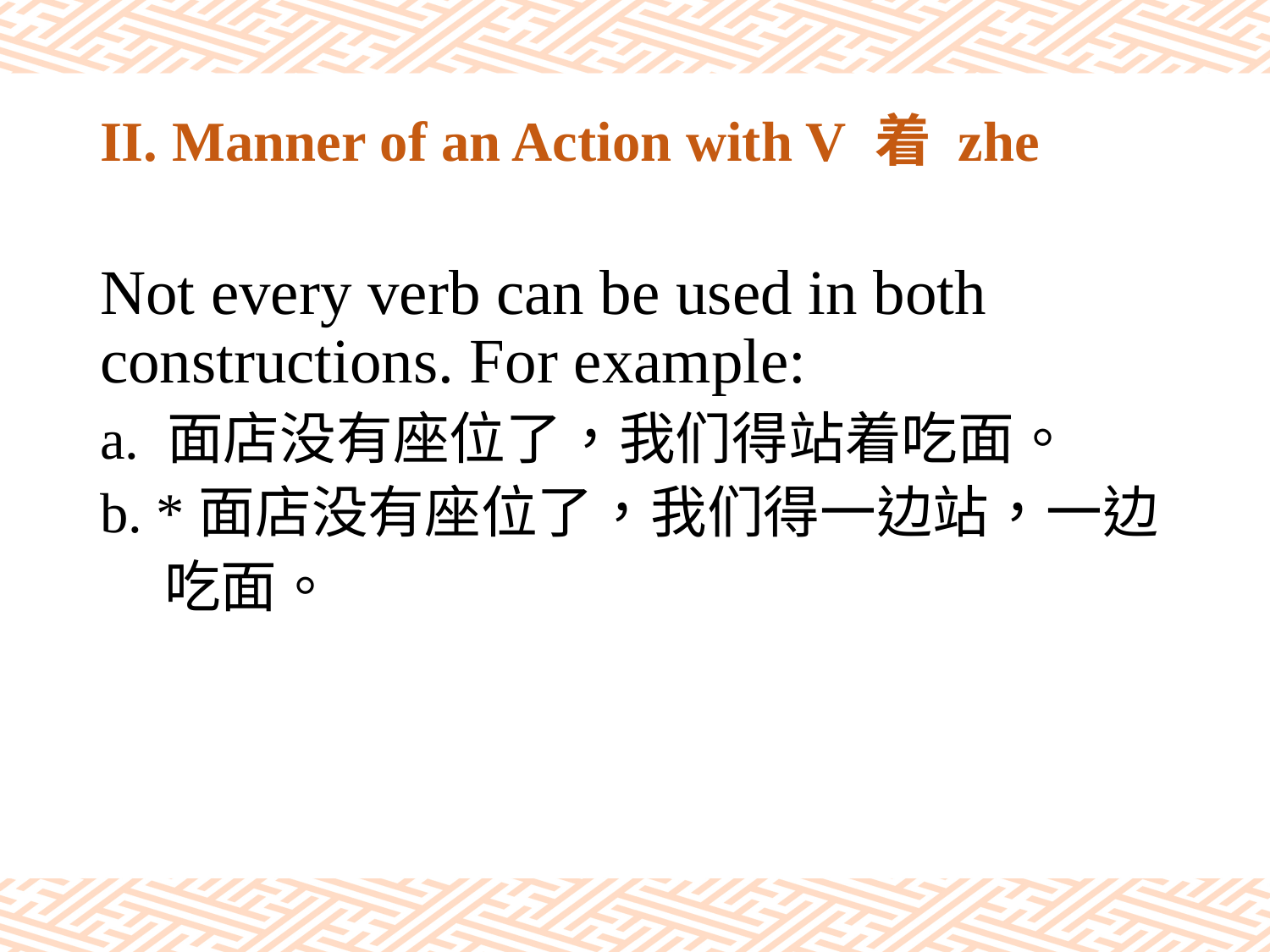

# II. Manner of an Action with V 着 zhe
Not every verb can be used in both constructions. For example:
a. 面店没有座位了，我们得站着吃面。
b. *面店没有座位了，我们得一边站，一边
    吃面。